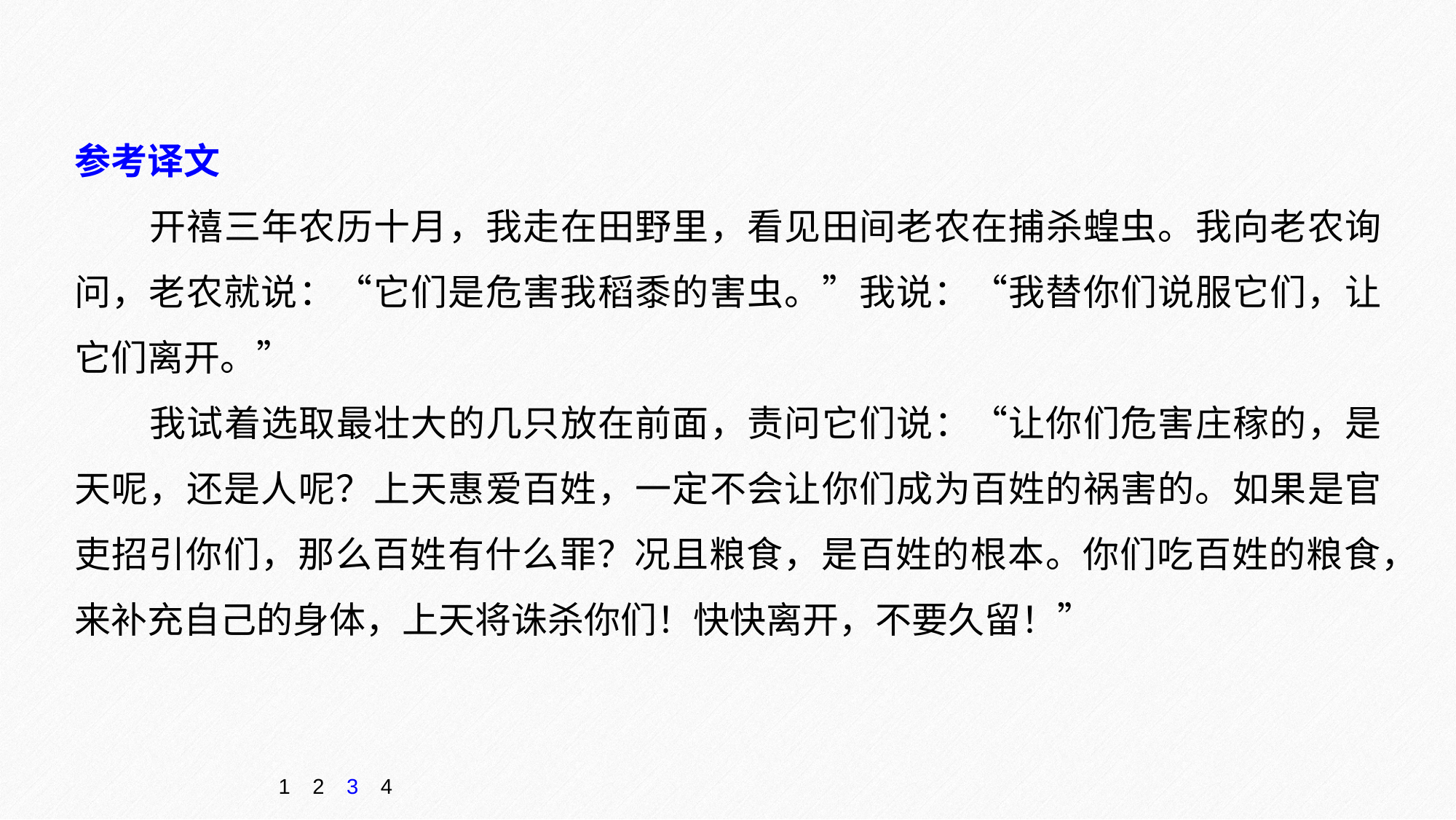

参考译文
开禧三年农历十月，我走在田野里，看见田间老农在捕杀蝗虫。我向老农询问，老农就说：“它们是危害我稻黍的害虫。”我说：“我替你们说服它们，让它们离开。”
我试着选取最壮大的几只放在前面，责问它们说：“让你们危害庄稼的，是天呢，还是人呢？上天惠爱百姓，一定不会让你们成为百姓的祸害的。如果是官吏招引你们，那么百姓有什么罪？况且粮食，是百姓的根本。你们吃百姓的粮食，来补充自己的身体，上天将诛杀你们！快快离开，不要久留！”
1
2
3
4